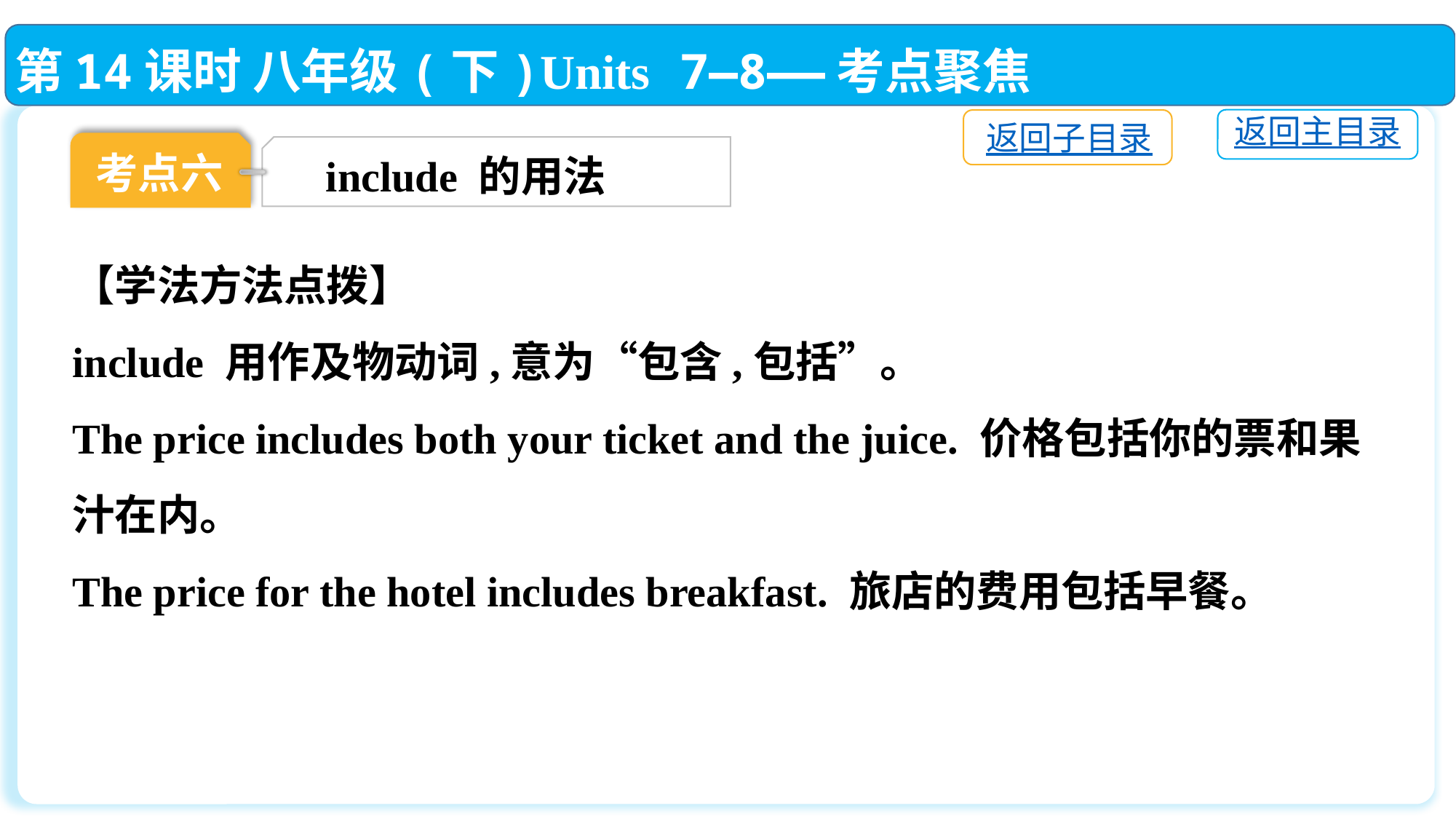

第14课时 八年级(下)Units 7—8——考点聚焦

返回主目录

返回子目录
考点六
include 的用法

【学法方法点拨】
include 用作及物动词,意为“包含,包括”。
The price includes both your ticket and the juice. 价格包括你的票和果汁在内。
The price for the hotel includes breakfast. 旅店的费用包括早餐。